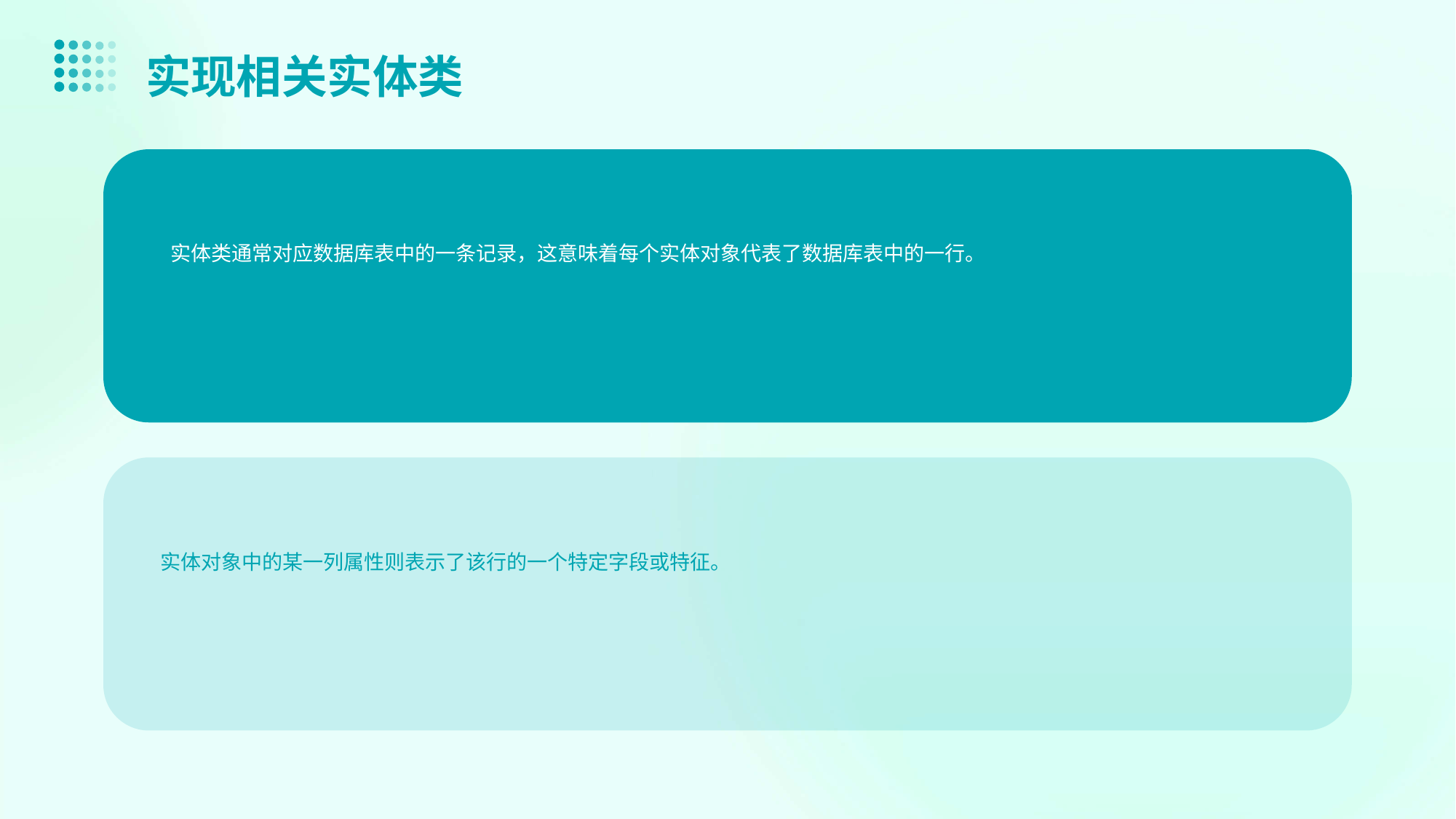

实现相关实体类

实体类通常对应数据库表中的一条记录，这意味着每个实体对象代表了数据库表中的一行。

实体对象中的某一列属性则表示了该行的一个特定字段或特征。